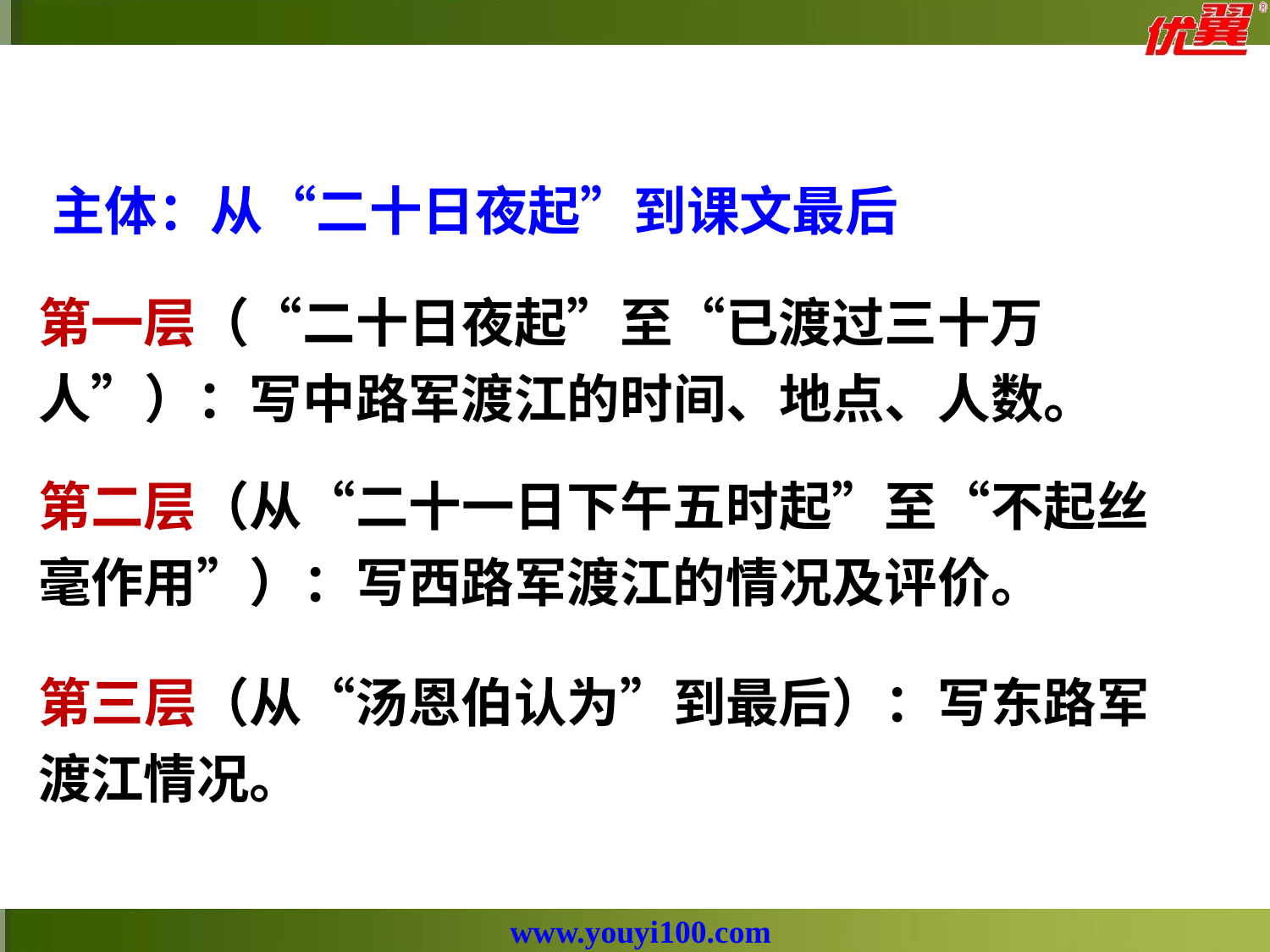

主体：从“二十日夜起”到课文最后
第一层（“二十日夜起”至“已渡过三十万人”）：写中路军渡江的时间、地点、人数。

第二层（从“二十一日下午五时起”至“不起丝毫作用”）：写西路军渡江的情况及评价。

第三层（从“汤恩伯认为”到最后）：写东路军渡江情况。